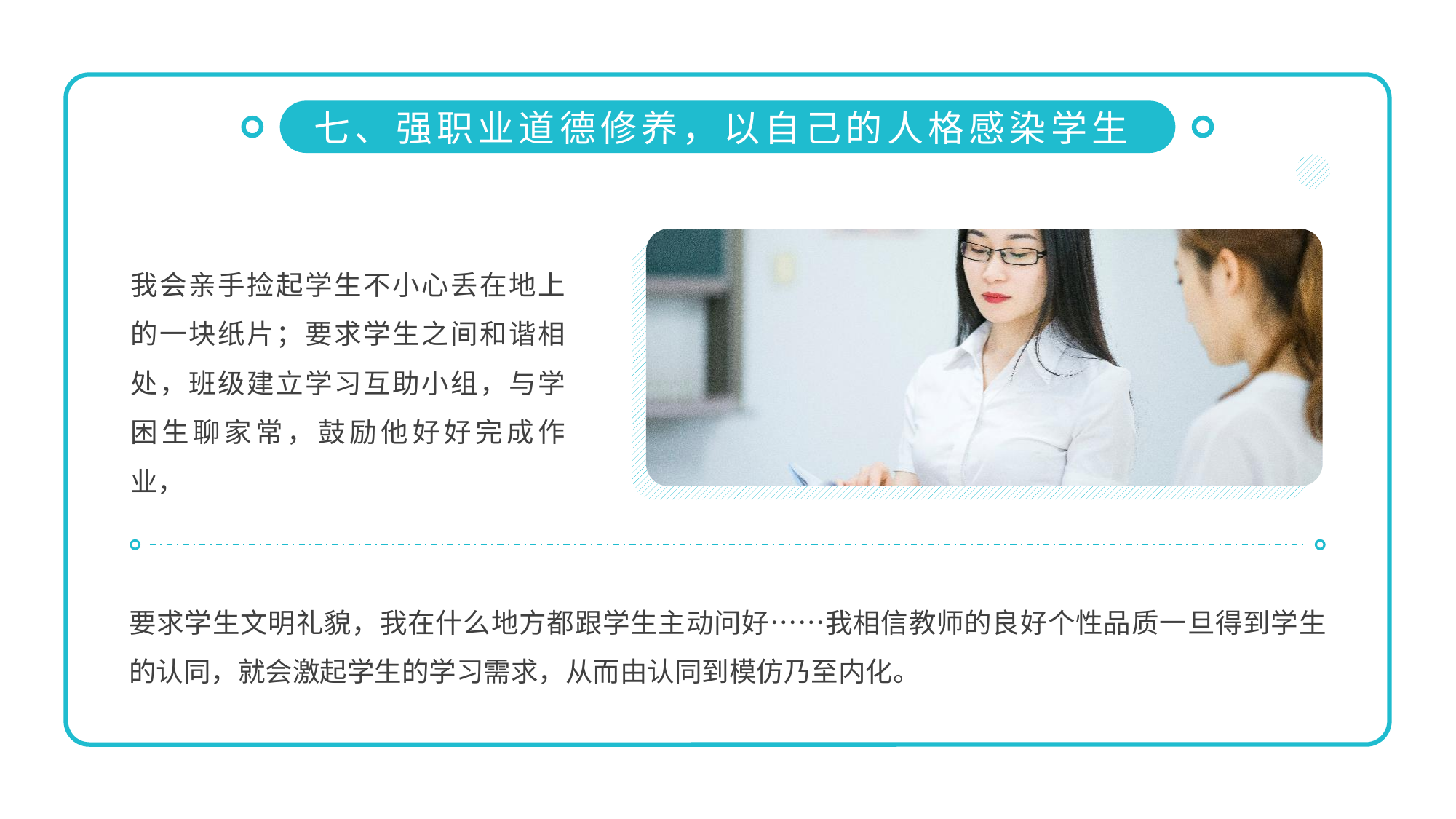

七、强职业道德修养，以自己的人格感染学生

我会亲手捡起学生不小心丢在地上的一块纸片；要求学生之间和谐相处，班级建立学习互助小组，与学困生聊家常，鼓励他好好完成作业，

要求学生文明礼貌，我在什么地方都跟学生主动问好……我相信教师的良好个性品质一旦得到学生的认同，就会激起学生的学习需求，从而由认同到模仿乃至内化。